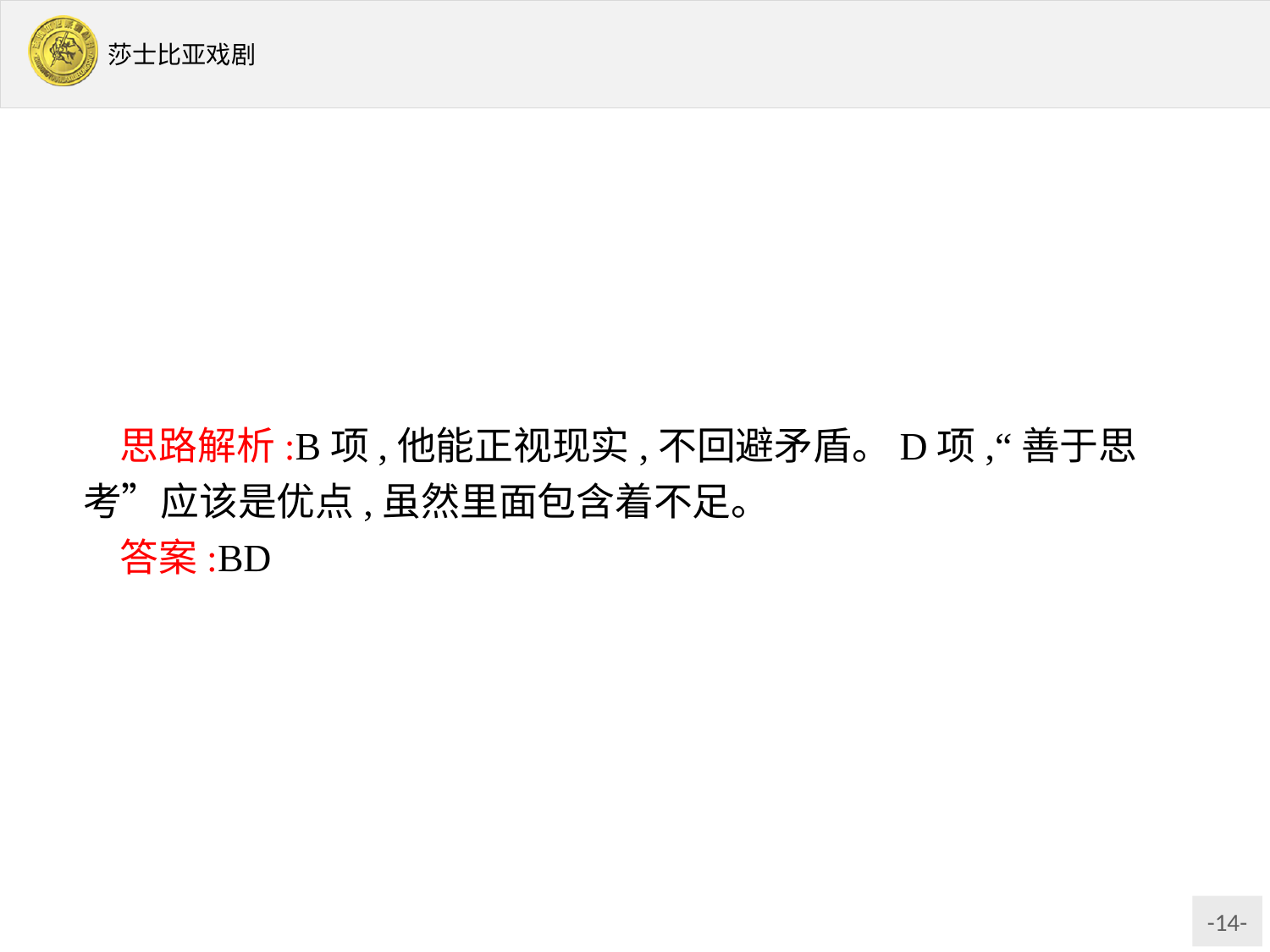

思路解析:B项,他能正视现实,不回避矛盾。D项,“善于思考”应该是优点,虽然里面包含着不足。
答案:BD